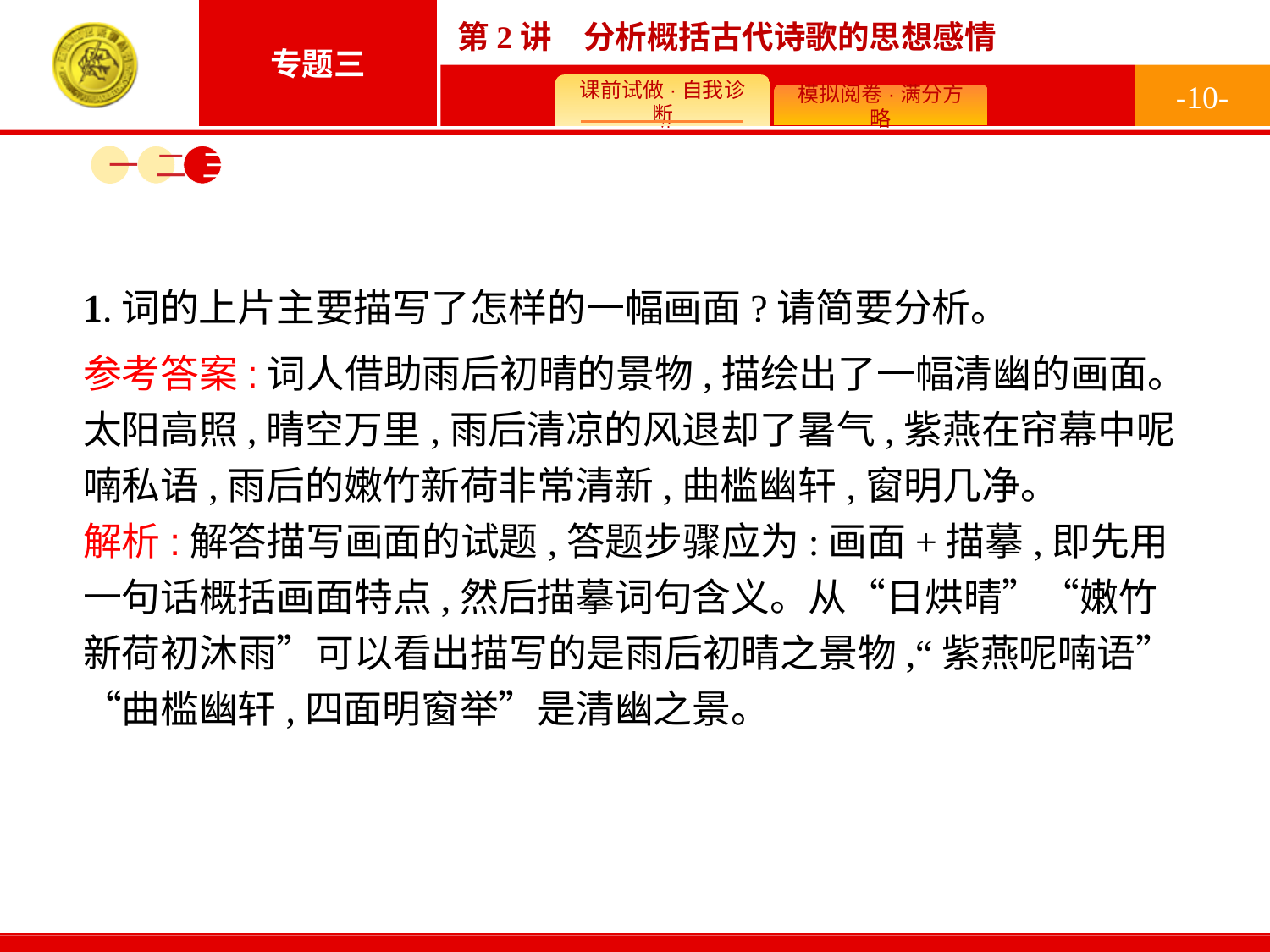

-10-
一
二
三
1.词的上片主要描写了怎样的一幅画面?请简要分析。
参考答案:词人借助雨后初晴的景物,描绘出了一幅清幽的画面。太阳高照,晴空万里,雨后清凉的风退却了暑气,紫燕在帘幕中呢喃私语,雨后的嫩竹新荷非常清新,曲槛幽轩,窗明几净。
解析:解答描写画面的试题,答题步骤应为:画面+描摹,即先用一句话概括画面特点,然后描摹词句含义。从“日烘晴”“嫩竹新荷初沐雨”可以看出描写的是雨后初晴之景物,“紫燕呢喃语”“曲槛幽轩,四面明窗举”是清幽之景。